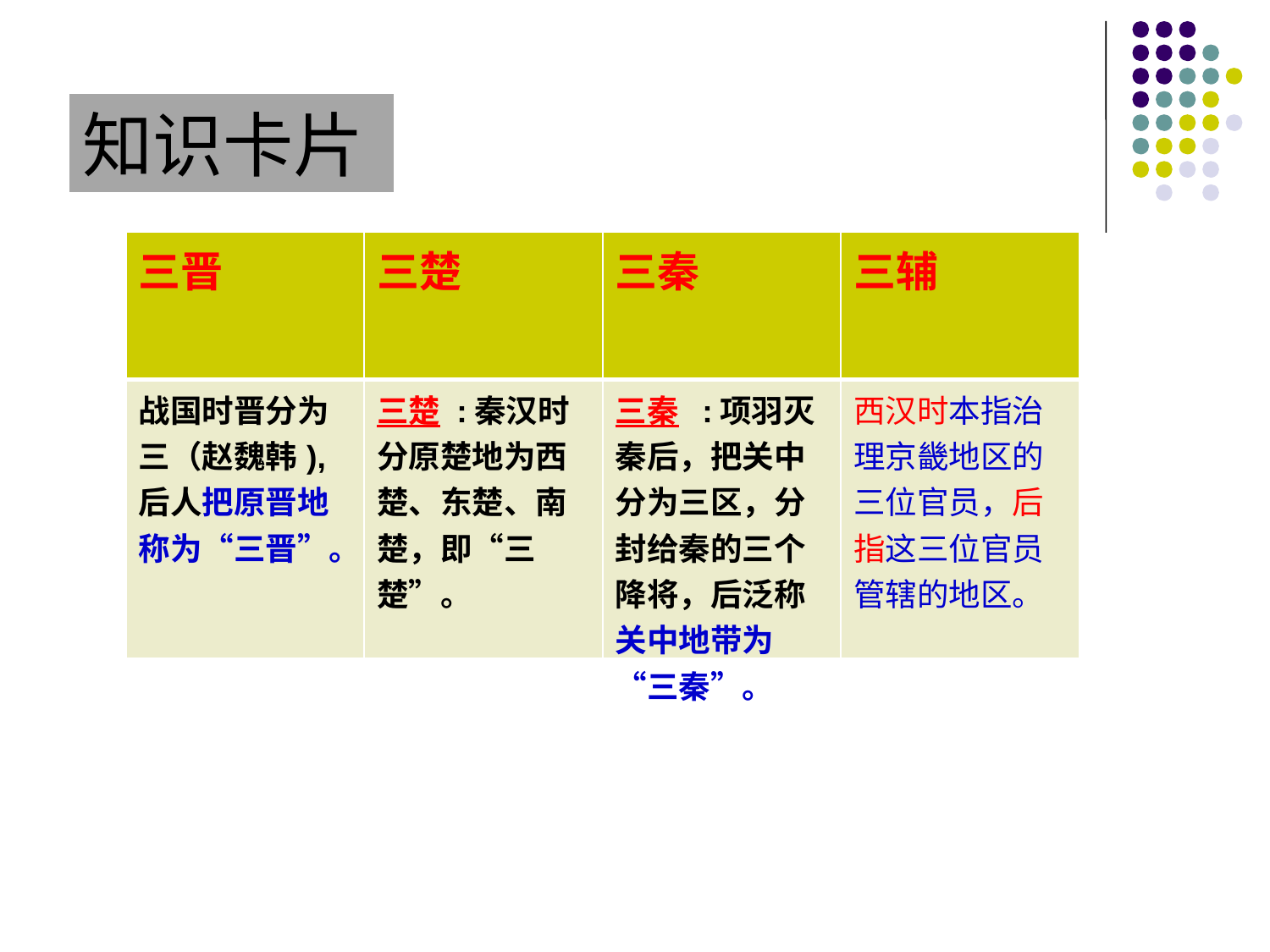

知识卡片
| 三晋 | 三楚 | 三秦 | 三辅 |
| --- | --- | --- | --- |
| 战国时晋分为三（赵魏韩),后人把原晋地称为“三晋”。 | 三楚 :秦汉时分原楚地为西楚、东楚、南楚，即“三楚”。 | 三秦 :项羽灭秦后，把关中分为三区，分封给秦的三个降将，后泛称关中地带为“三秦”。 | 西汉时本指治理京畿地区的三位官员，后指这三位官员管辖的地区。 |